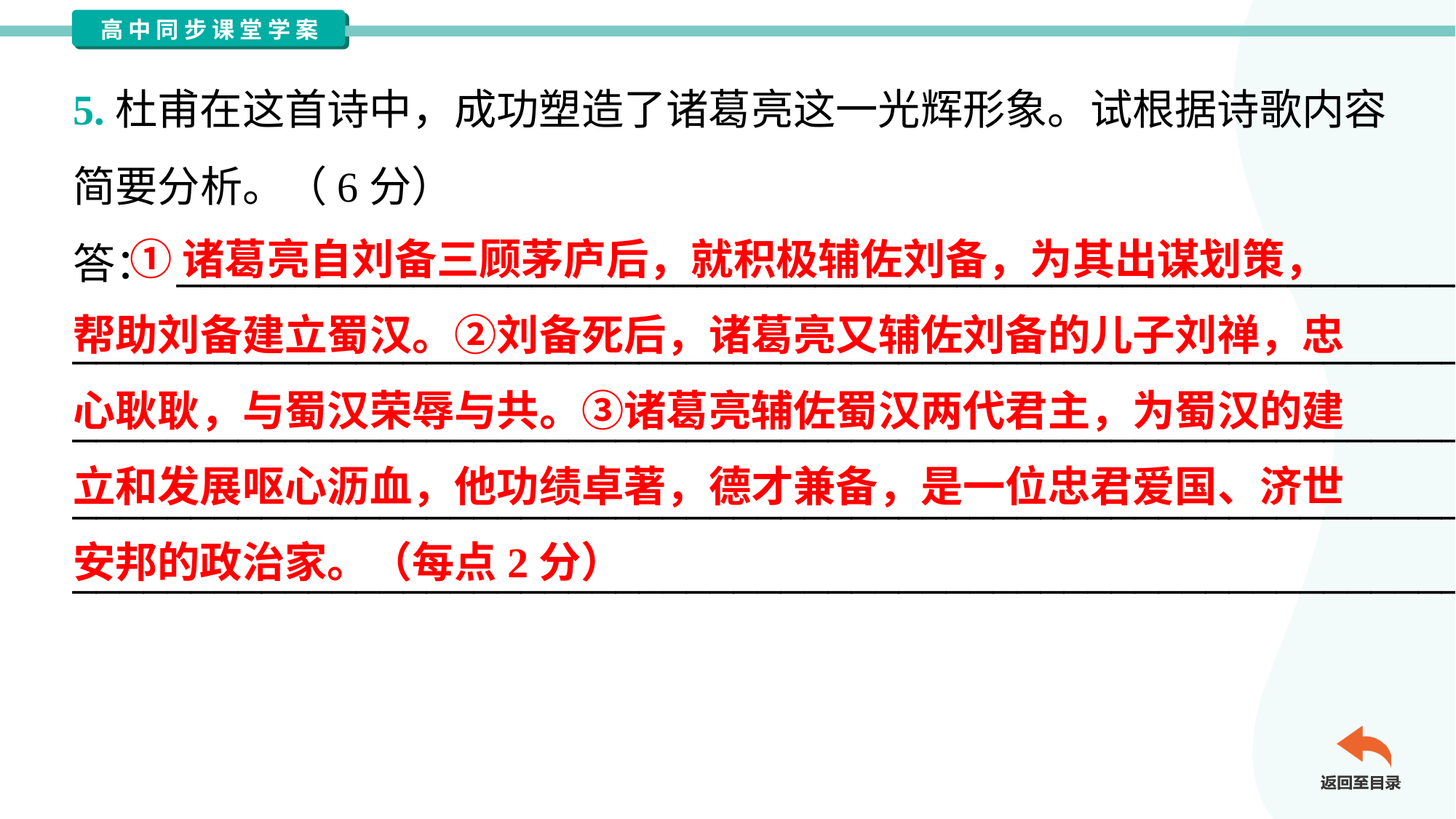

5.杜甫在这首诗中，成功塑造了诸葛亮这一光辉形象。试根据诗歌内容
简要分析。（6分）
答： ________________________________________________________
_____________________________________________________________
_____________________________________________________________
_____________________________________________________________
_____________________________________________________________
      ①诸葛亮自刘备三顾茅庐后，就积极辅佐刘备，为其出谋划策，
帮助刘备建立蜀汉。②刘备死后，诸葛亮又辅佐刘备的儿子刘禅，忠
心耿耿，与蜀汉荣辱与共。③诸葛亮辅佐蜀汉两代君主，为蜀汉的建
立和发展呕心沥血，他功绩卓著，德才兼备，是一位忠君爱国、济世
安邦的政治家。（每点2分）